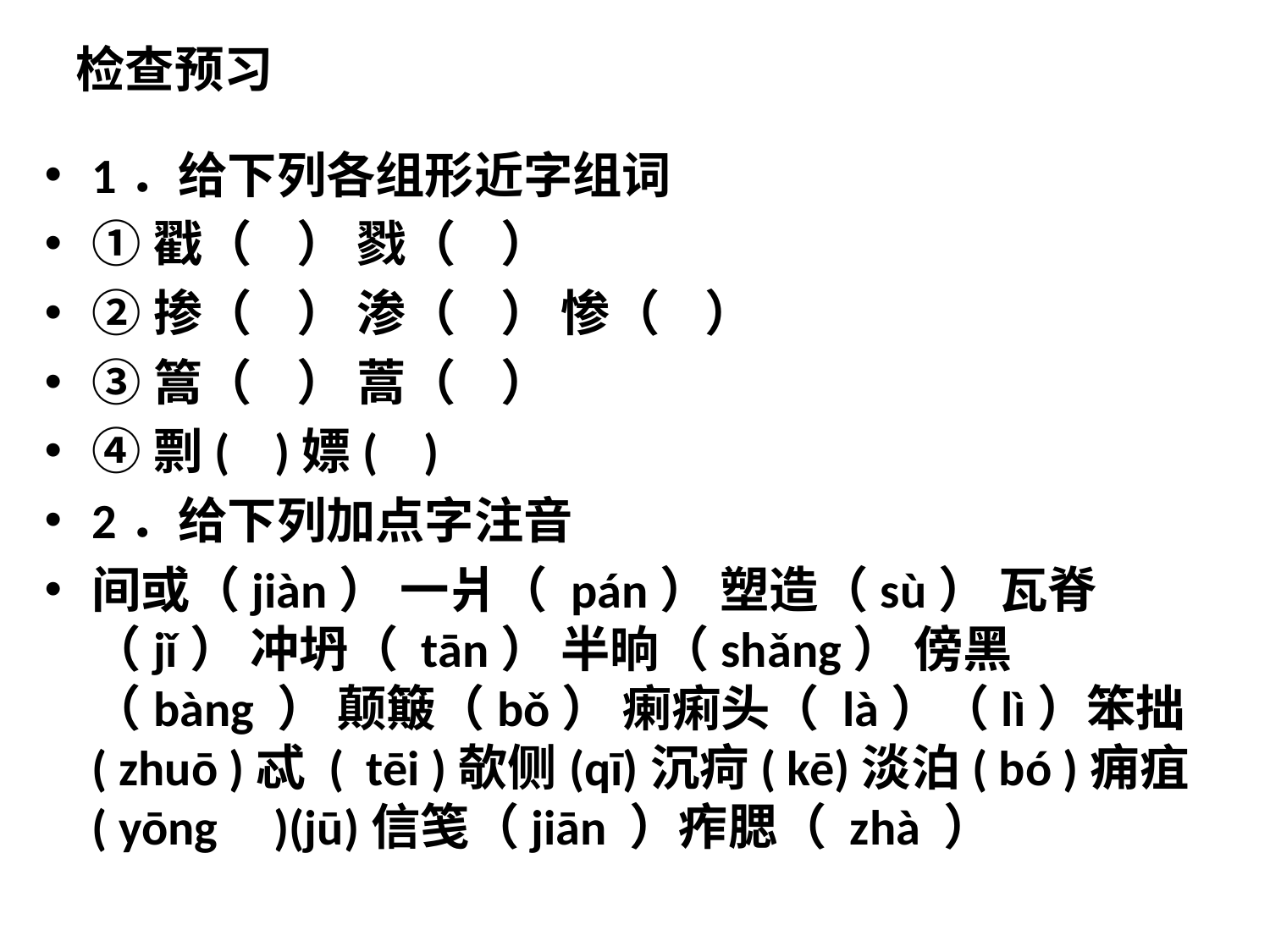

检查预习
1．给下列各组形近字组词
①戳（    ） 戮（    ）
②掺（    ） 渗（    ） 惨（    ）
③篙（    ） 蒿（    ）
④剽(    )嫖(    )
2．给下列加点字注音
间或（jiàn） 一爿（ pán） 塑造（sù） 瓦脊（jǐ） 冲坍（ tān） 半晌（shǎng） 傍黑（bàng ） 颠簸（bǒ） 瘌痢头（ là）（lì）笨拙( zhuō )忒 (  tēi )欹侧(qī)沉疴( kē)淡泊( bó )痈疽( yōng     )(jū)信笺（jiān ）痄腮（ zhà ）